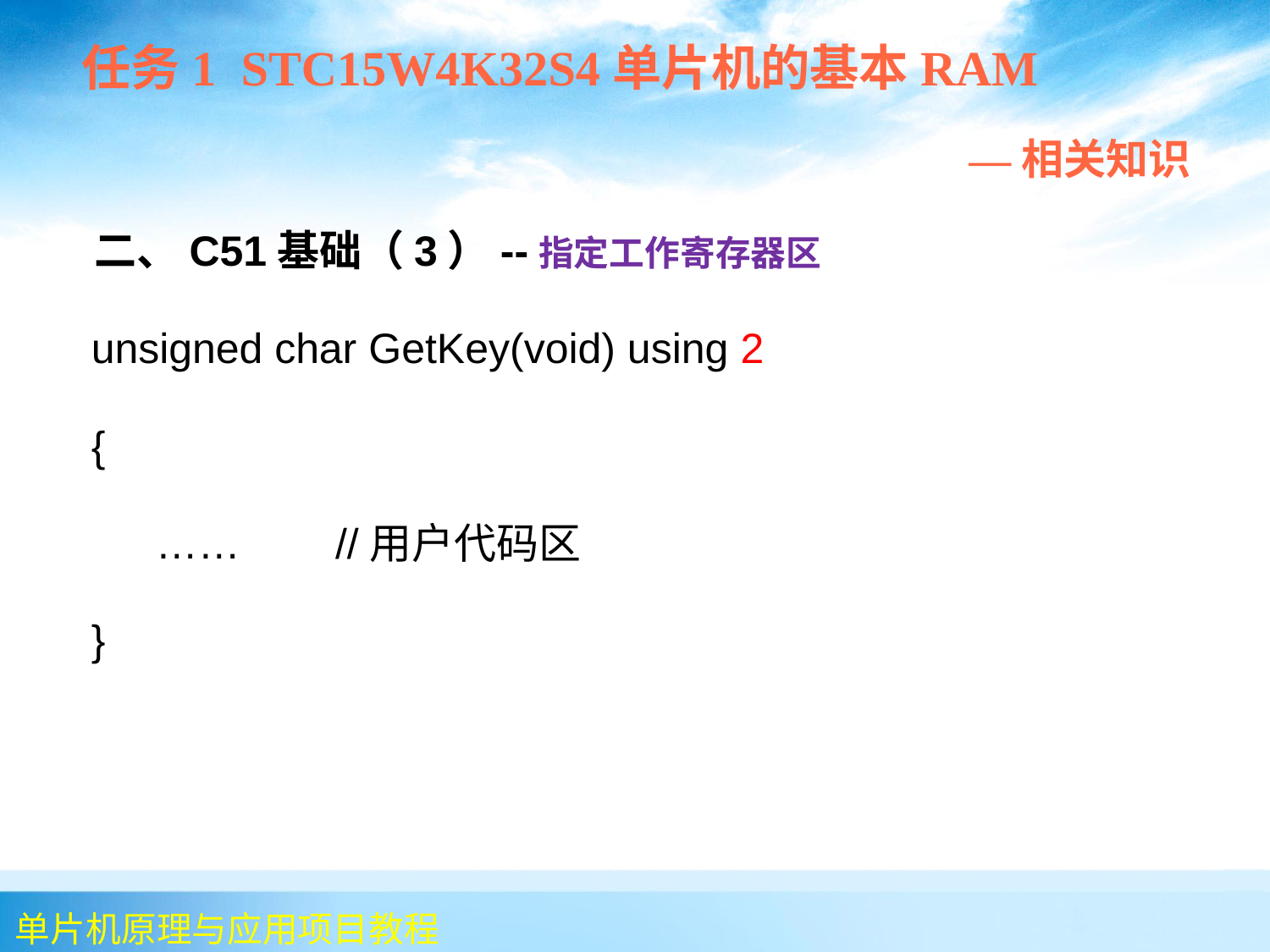

任务1  STC15W4K32S4单片机的基本RAM
                                                                            —相关知识
   二、C51基础（3）--指定工作寄存器区
   unsigned char GetKey(void) using 2
   {
	     ……        //用户代码区
   }